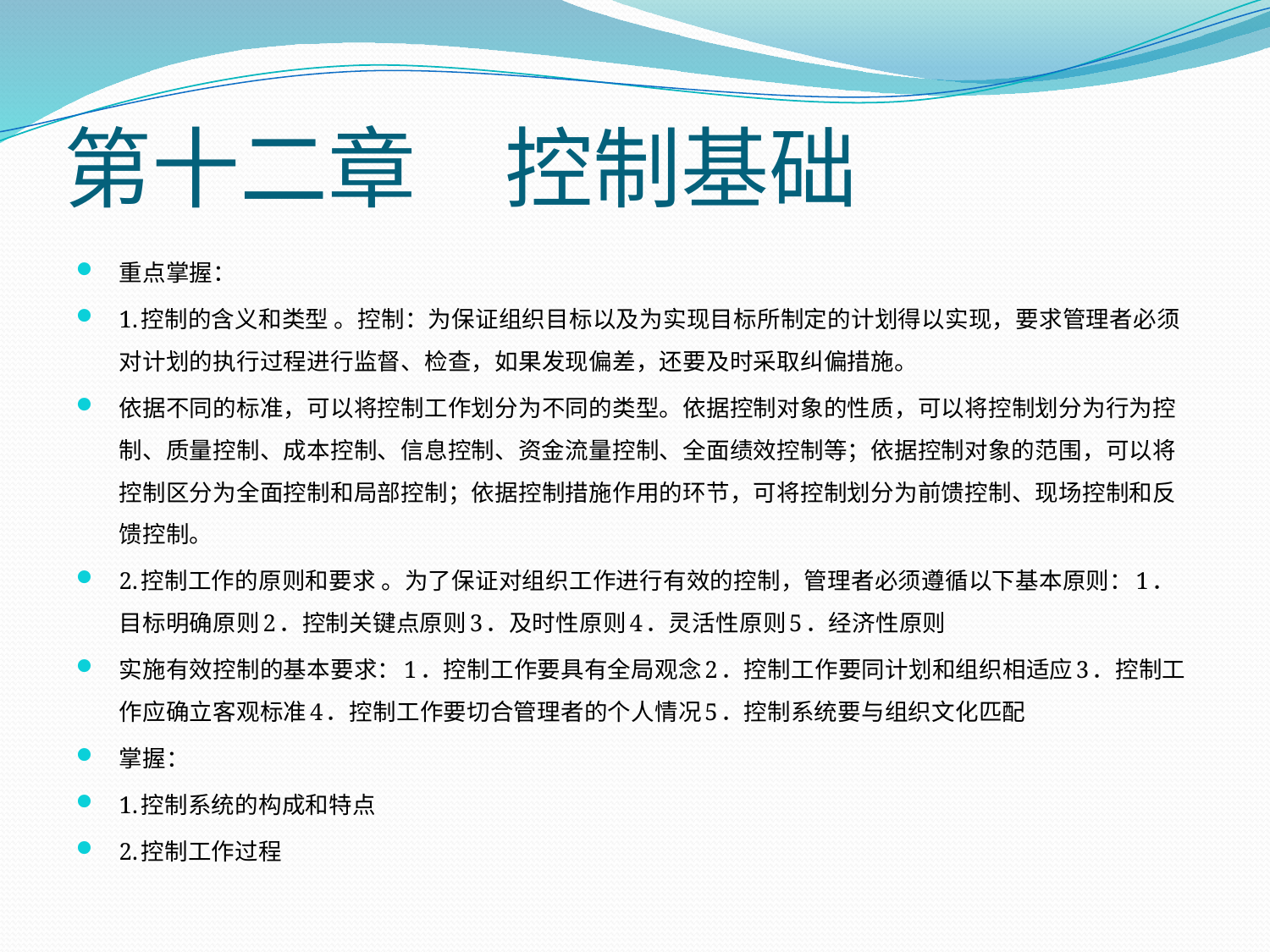

# 第十二章　控制基础
重点掌握：
1.控制的含义和类型 。控制：为保证组织目标以及为实现目标所制定的计划得以实现，要求管理者必须对计划的执行过程进行监督、检查，如果发现偏差，还要及时采取纠偏措施。
依据不同的标准，可以将控制工作划分为不同的类型。依据控制对象的性质，可以将控制划分为行为控制、质量控制、成本控制、信息控制、资金流量控制、全面绩效控制等；依据控制对象的范围，可以将控制区分为全面控制和局部控制；依据控制措施作用的环节，可将控制划分为前馈控制、现场控制和反馈控制。
2.控制工作的原则和要求 。为了保证对组织工作进行有效的控制，管理者必须遵循以下基本原则：1．目标明确原则2．控制关键点原则3．及时性原则4．灵活性原则5．经济性原则
实施有效控制的基本要求：1．控制工作要具有全局观念2．控制工作要同计划和组织相适应3．控制工作应确立客观标准4．控制工作要切合管理者的个人情况5．控制系统要与组织文化匹配
掌握：
1.控制系统的构成和特点
2.控制工作过程